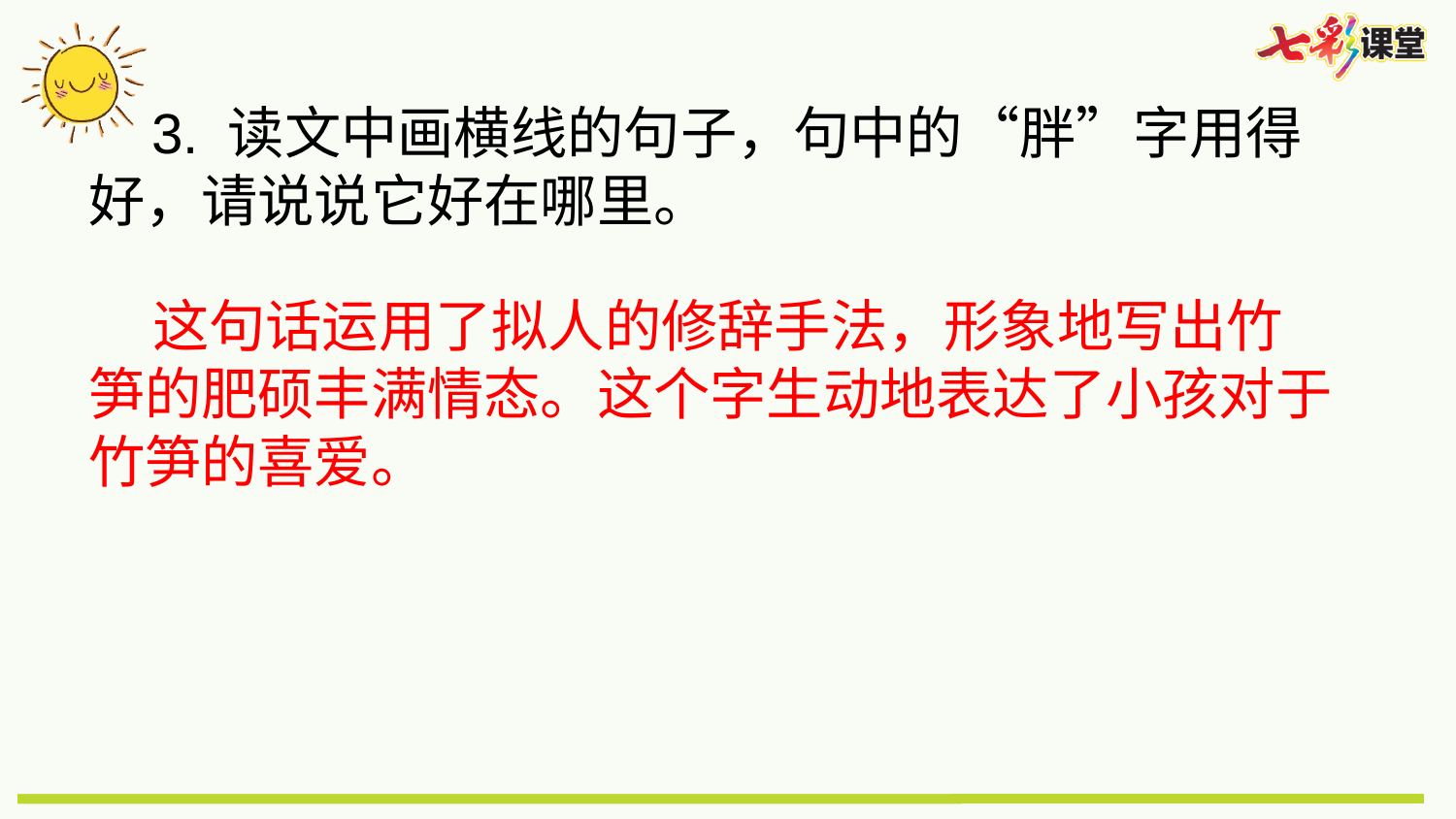

3. 读文中画横线的句子，句中的“胖”字用得好，请说说它好在哪里。
    这句话运用了拟人的修辞手法，形象地写出竹笋的肥硕丰满情态。这个字生动地表达了小孩对于竹笋的喜爱。